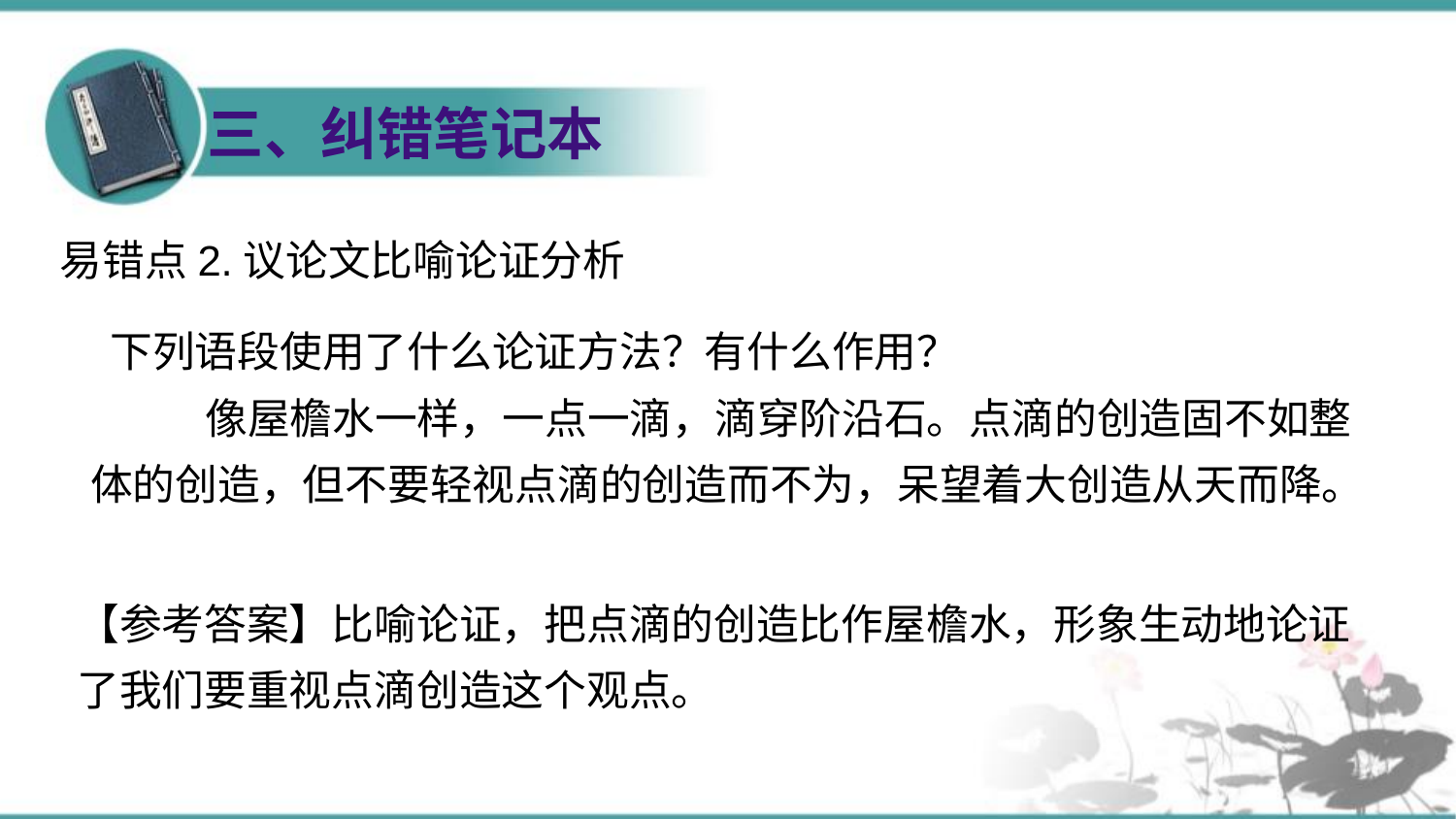

三、纠错笔记本
易错点2.议论文比喻论证分析
 下列语段使用了什么论证方法？有什么作用？
像屋檐水一样，一点一滴，滴穿阶沿石。点滴的创造固不如整体的创造，但不要轻视点滴的创造而不为，呆望着大创造从天而降。
【参考答案】比喻论证，把点滴的创造比作屋檐水，形象生动地论证了我们要重视点滴创造这个观点。